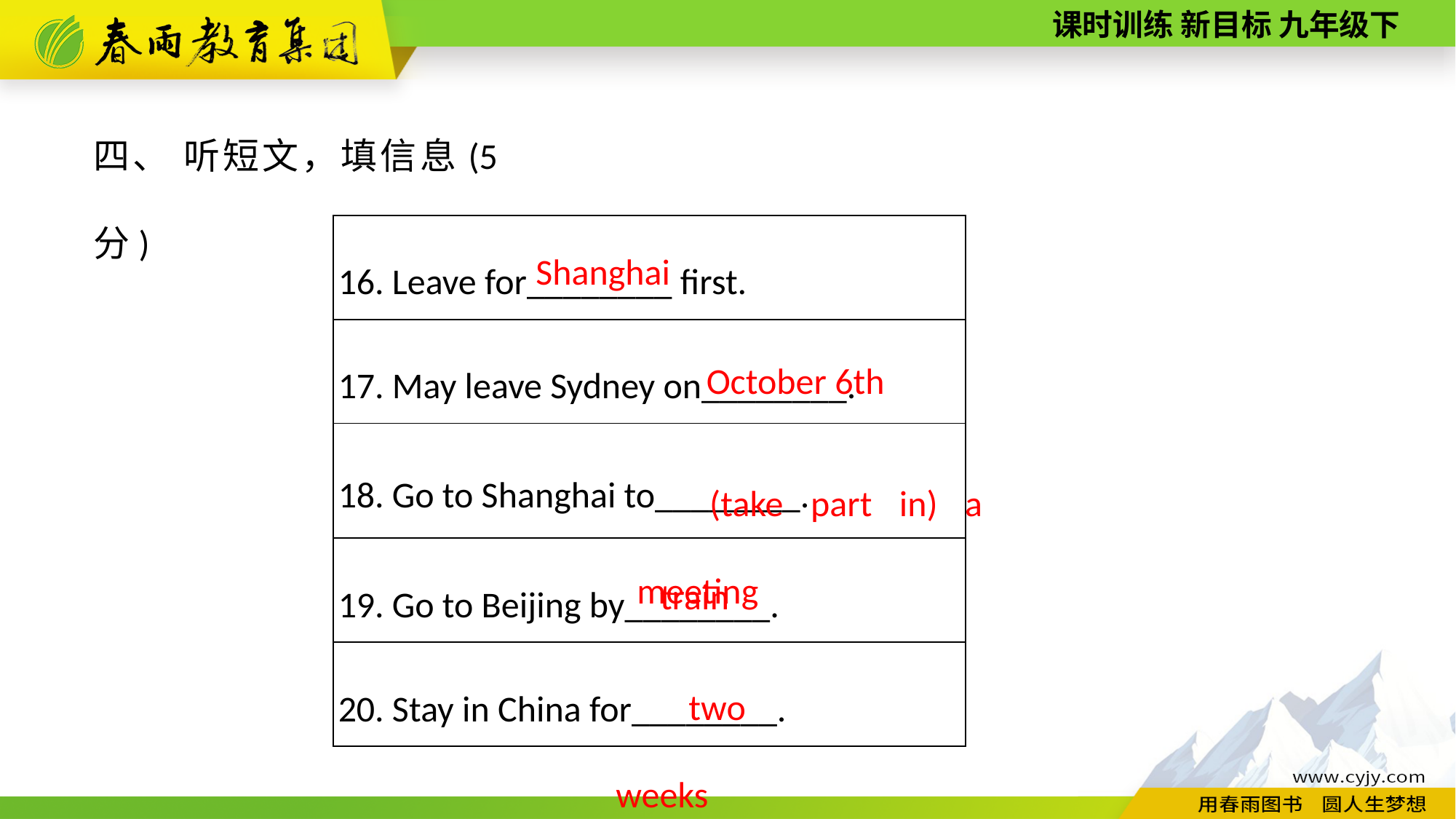

四、 听短文，填信息(5分)
| 16. Leave for\_\_\_\_\_\_\_\_ first. |
| --- |
| 17. May leave Sydney on\_\_\_\_\_\_\_\_. |
| 18. Go to Shanghai to\_\_\_\_\_\_\_\_. |
| 19. Go to Beijing by\_\_\_\_\_\_\_\_. |
| 20. Stay in China for\_\_\_\_\_\_\_\_. |
Shanghai
October 6th
(take part in) a meeting
train
two weeks